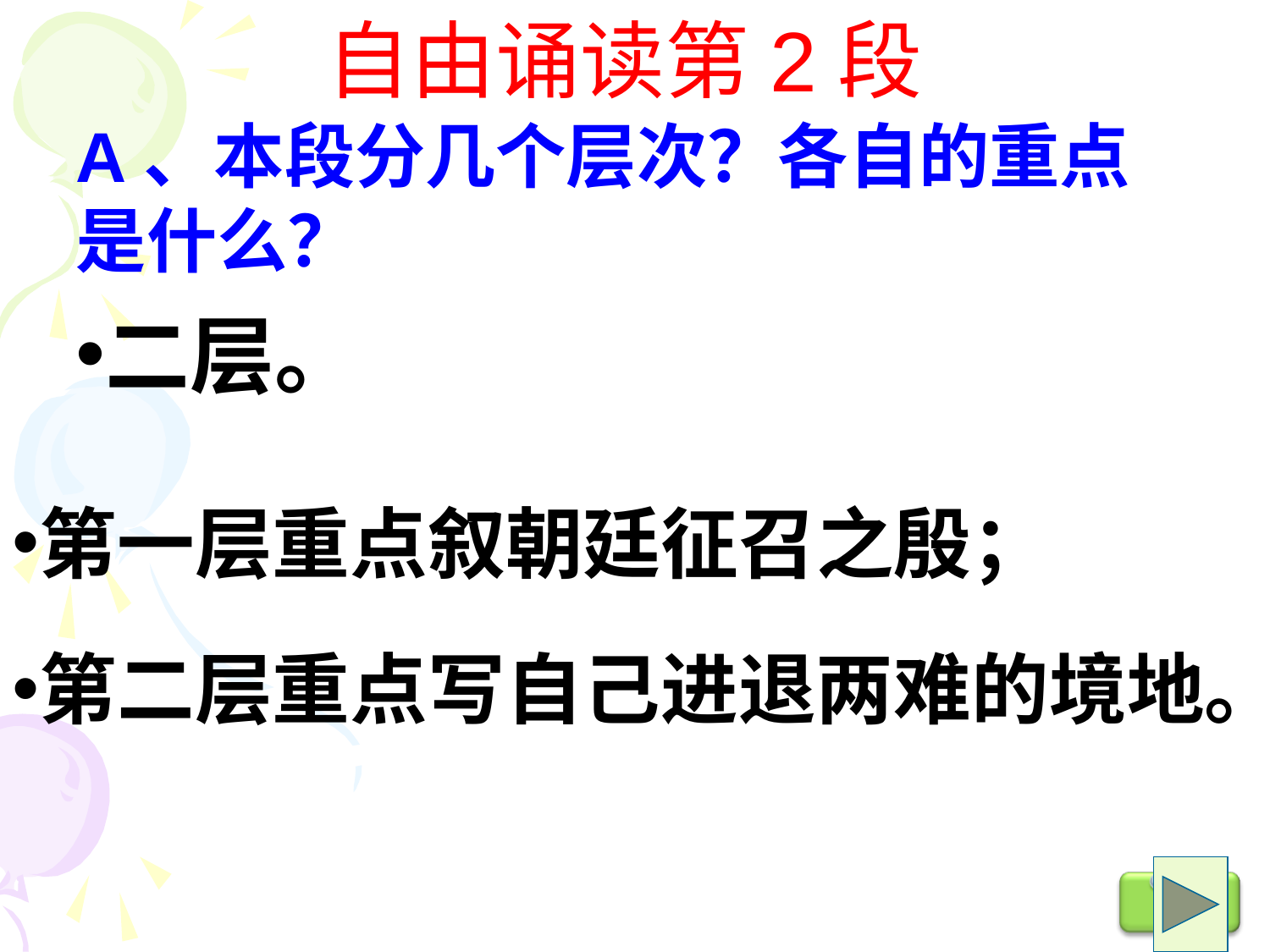

自由诵读第2段
A、本段分几个层次？各自的重点是什么？
二层。
第一层重点叙朝廷征召之殷；
第二层重点写自己进退两难的境地。